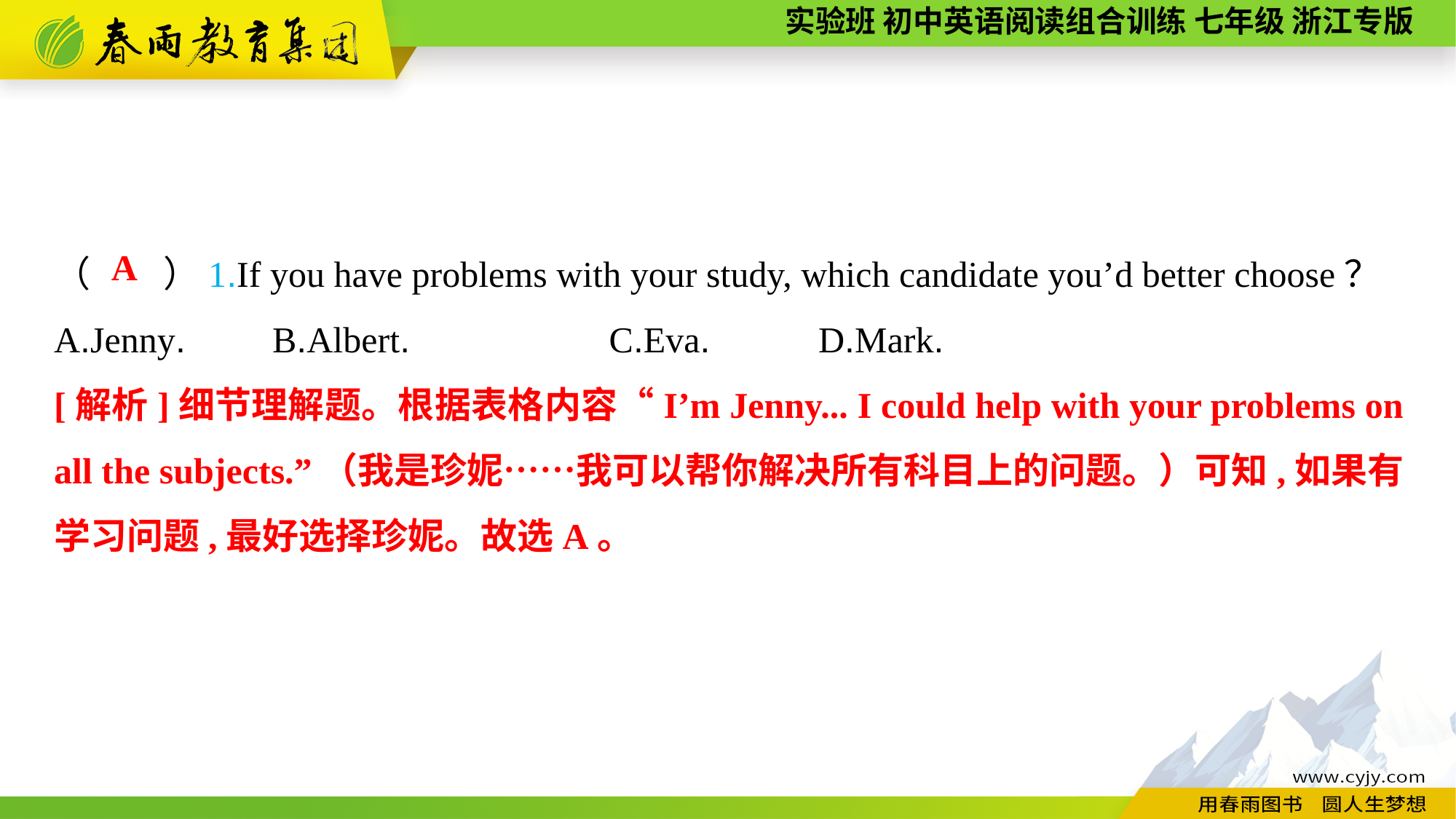

（　　）1.If you have problems with your study, which candidate you’d better choose？
A.Jenny.	B.Albert.	             C.Eva.	D.Mark.
A
[解析]细节理解题。根据表格内容“I’m Jenny... I could help with your problems on all the subjects.”（我是珍妮……我可以帮你解决所有科目上的问题。）可知,如果有学习问题,最好选择珍妮。故选A。